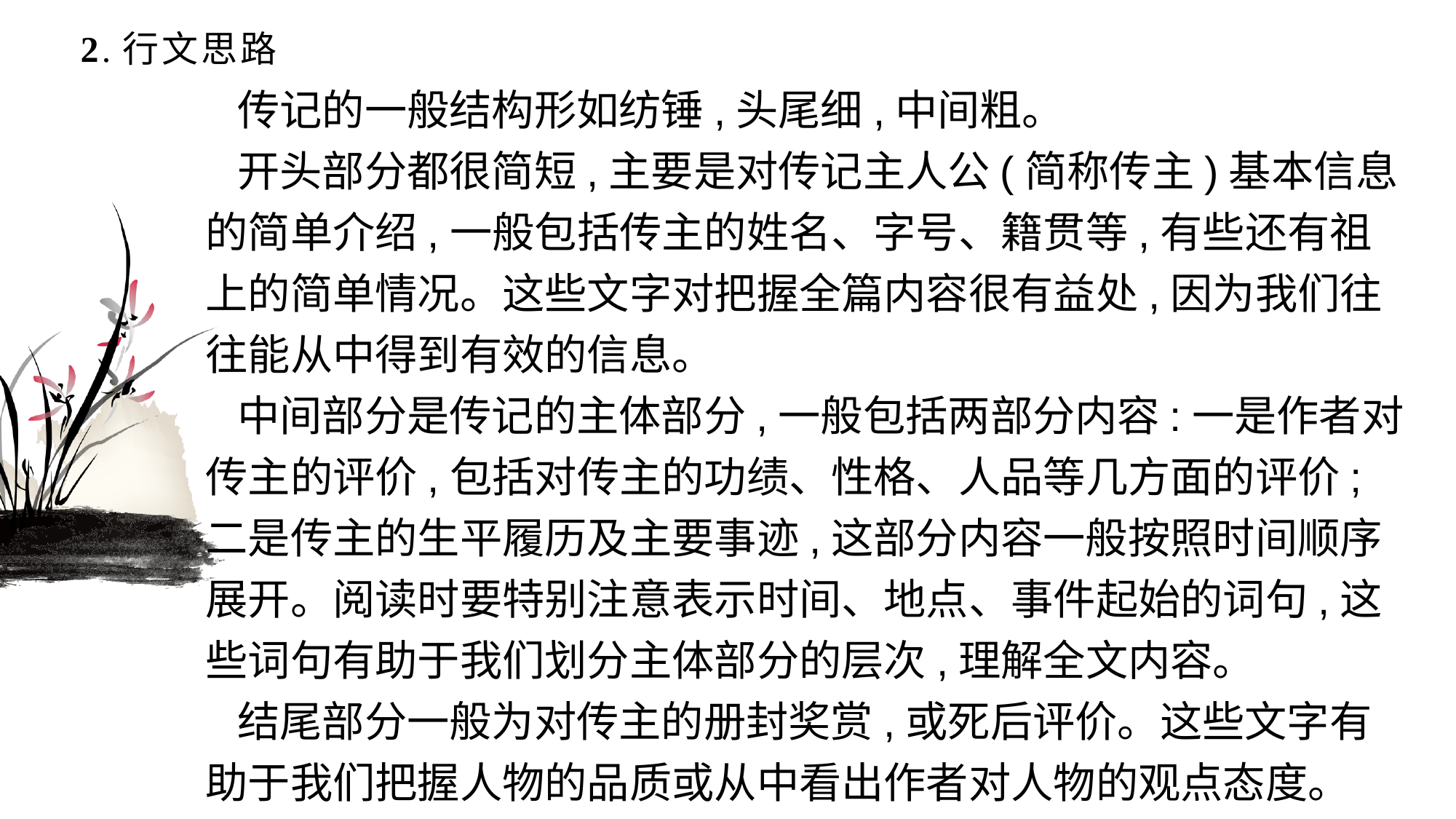

# 2.行文思路
传记的一般结构形如纺锤,头尾细,中间粗。
开头部分都很简短,主要是对传记主人公(简称传主)基本信息的简单介绍,一般包括传主的姓名、字号、籍贯等,有些还有祖上的简单情况。这些文字对把握全篇内容很有益处,因为我们往往能从中得到有效的信息。
中间部分是传记的主体部分,一般包括两部分内容:一是作者对传主的评价,包括对传主的功绩、性格、人品等几方面的评价;二是传主的生平履历及主要事迹,这部分内容一般按照时间顺序展开。阅读时要特别注意表示时间、地点、事件起始的词句,这些词句有助于我们划分主体部分的层次,理解全文内容。
结尾部分一般为对传主的册封奖赏,或死后评价。这些文字有助于我们把握人物的品质或从中看出作者对人物的观点态度。